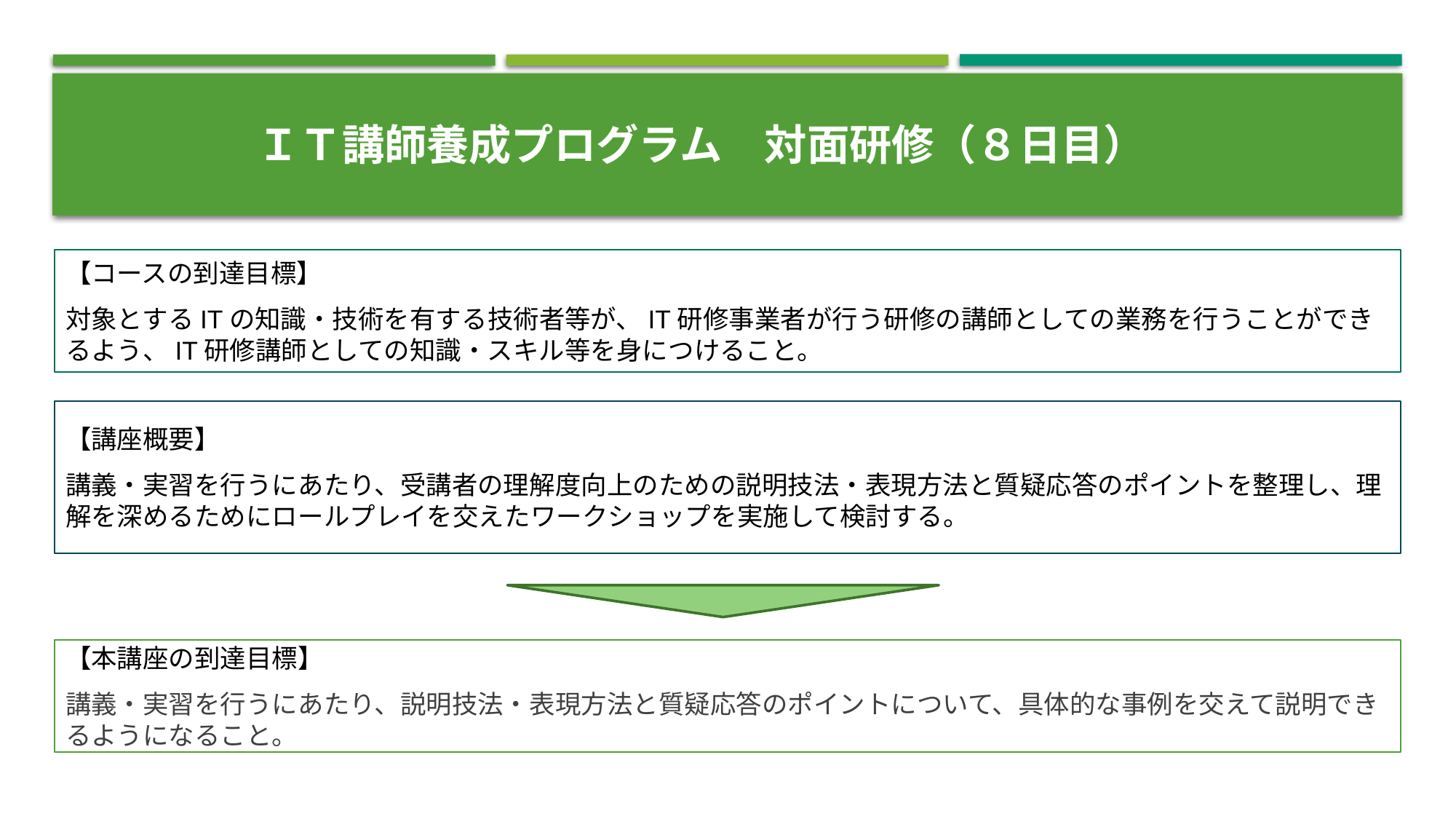

ＩＴ講師養成プログラム　対面研修（８日目）
【コースの到達目標】
対象とするITの知識・技術を有する技術者等が、IT研修事業者が行う研修の講師としての業務を行うことができるよう、IT研修講師としての知識・スキル等を身につけること。
【講座概要】
講義・実習を行うにあたり、受講者の理解度向上のための説明技法・表現方法と質疑応答のポイントを整理し、理解を深めるためにロールプレイを交えたワークショップを実施して検討する。

【本講座の到達目標】
講義・実習を行うにあたり、説明技法・表現方法と質疑応答のポイントについて、具体的な事例を交えて説明できるようになること。